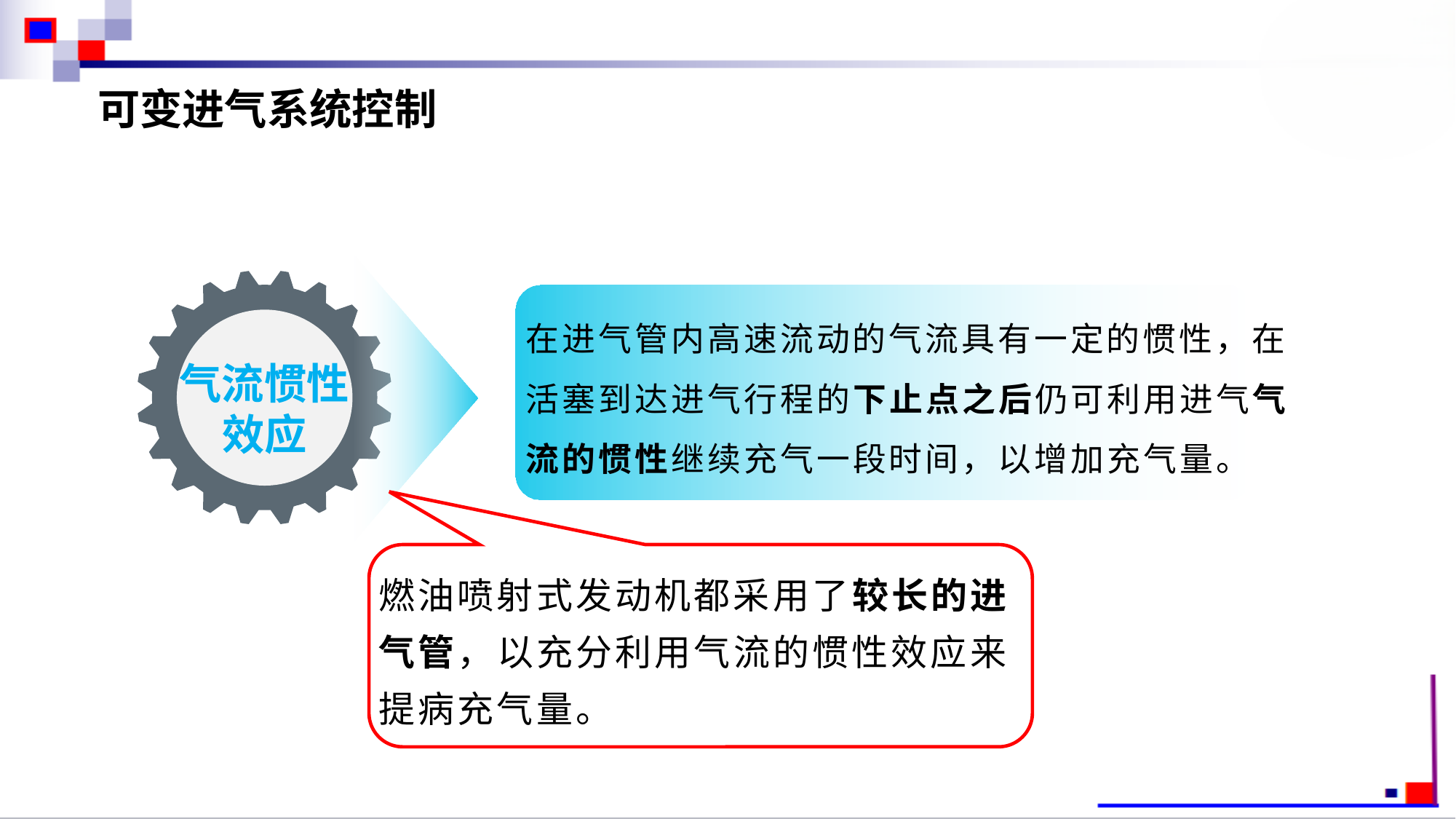

可变进气系统控制

气流惯性效应

在进气管内高速流动的气流具有一定的惯性，在活塞到达进气行程的下止点之后仍可利用进气气流的惯性继续充气一段时间，以增加充气量。

燃油喷射式发动机都采用了较长的进气管，以充分利用气流的惯性效应来提病充气量。